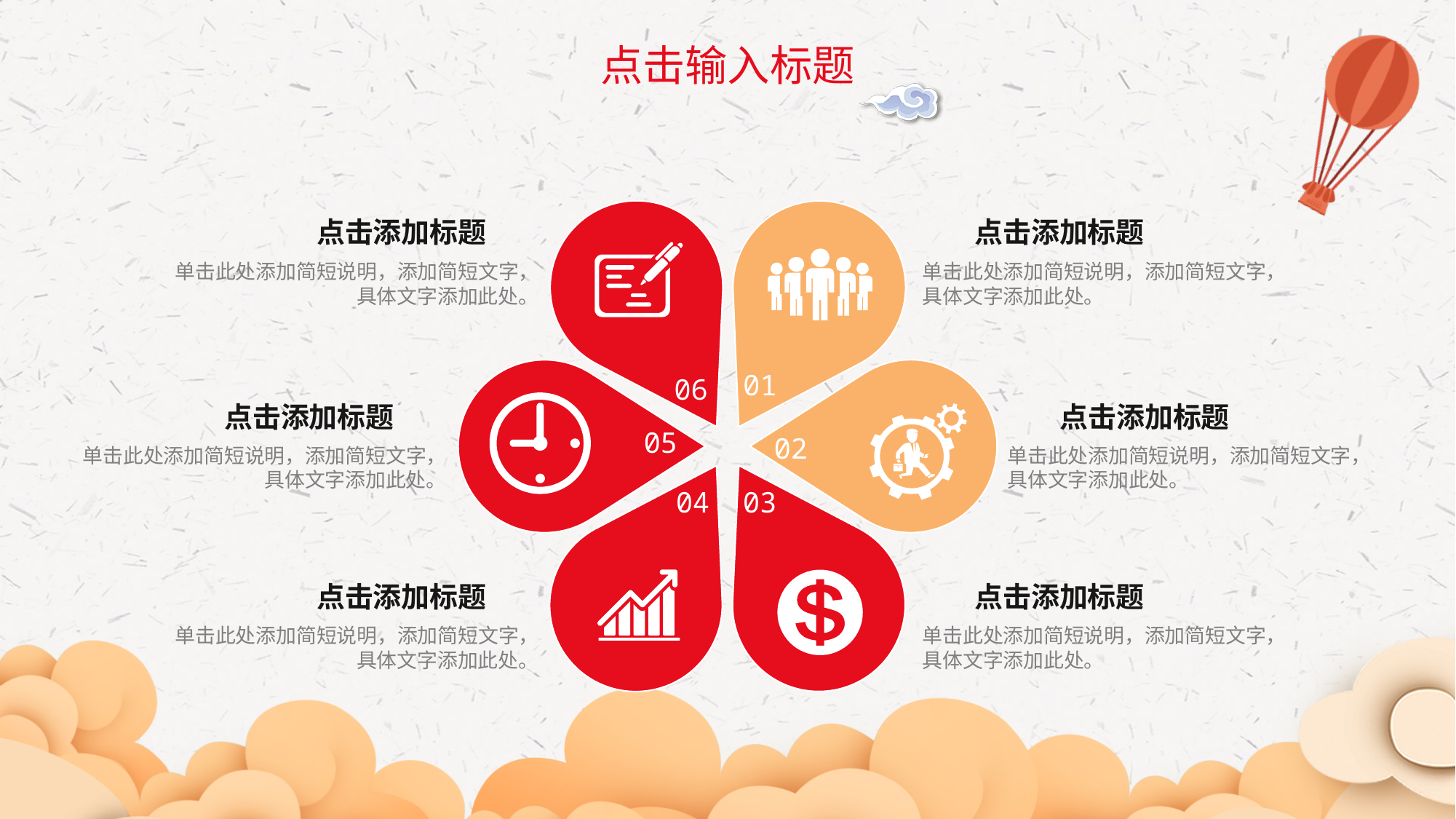

点击输入标题

点击添加标题
点击添加标题

单击此处添加简短说明，添加简短文字，
具体文字添加此处。
单击此处添加简短说明，添加简短文字，
具体文字添加此处。

01
06

点击添加标题
点击添加标题

05
02
单击此处添加简短说明，添加简短文字，
具体文字添加此处。
单击此处添加简短说明，添加简短文字，
具体文字添加此处。

03
04

点击添加标题
点击添加标题
单击此处添加简短说明，添加简短文字，
具体文字添加此处。
单击此处添加简短说明，添加简短文字，
具体文字添加此处。